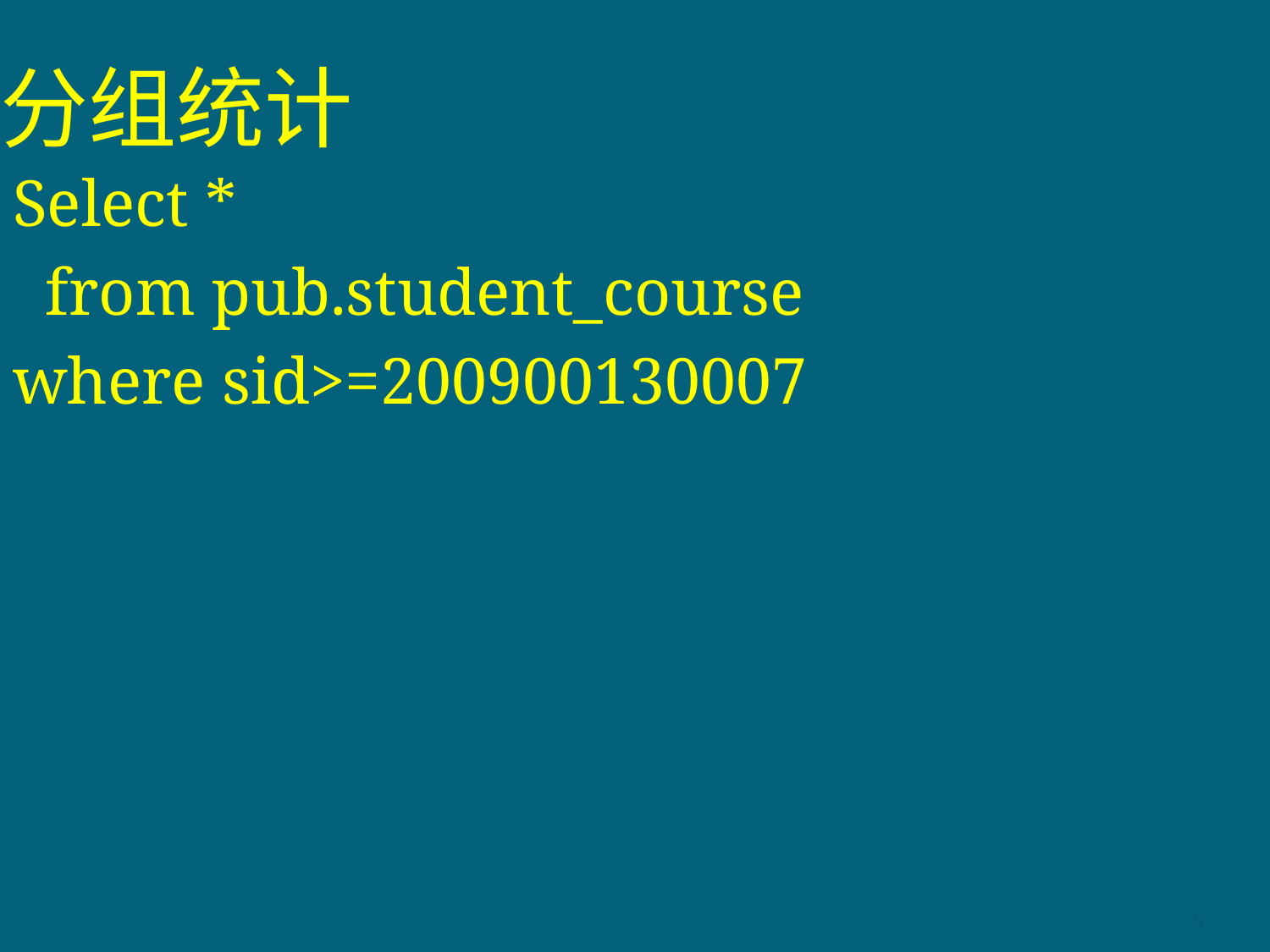

# 分组统计
Select *
  from pub.student_course
where sid>=200900130007
5